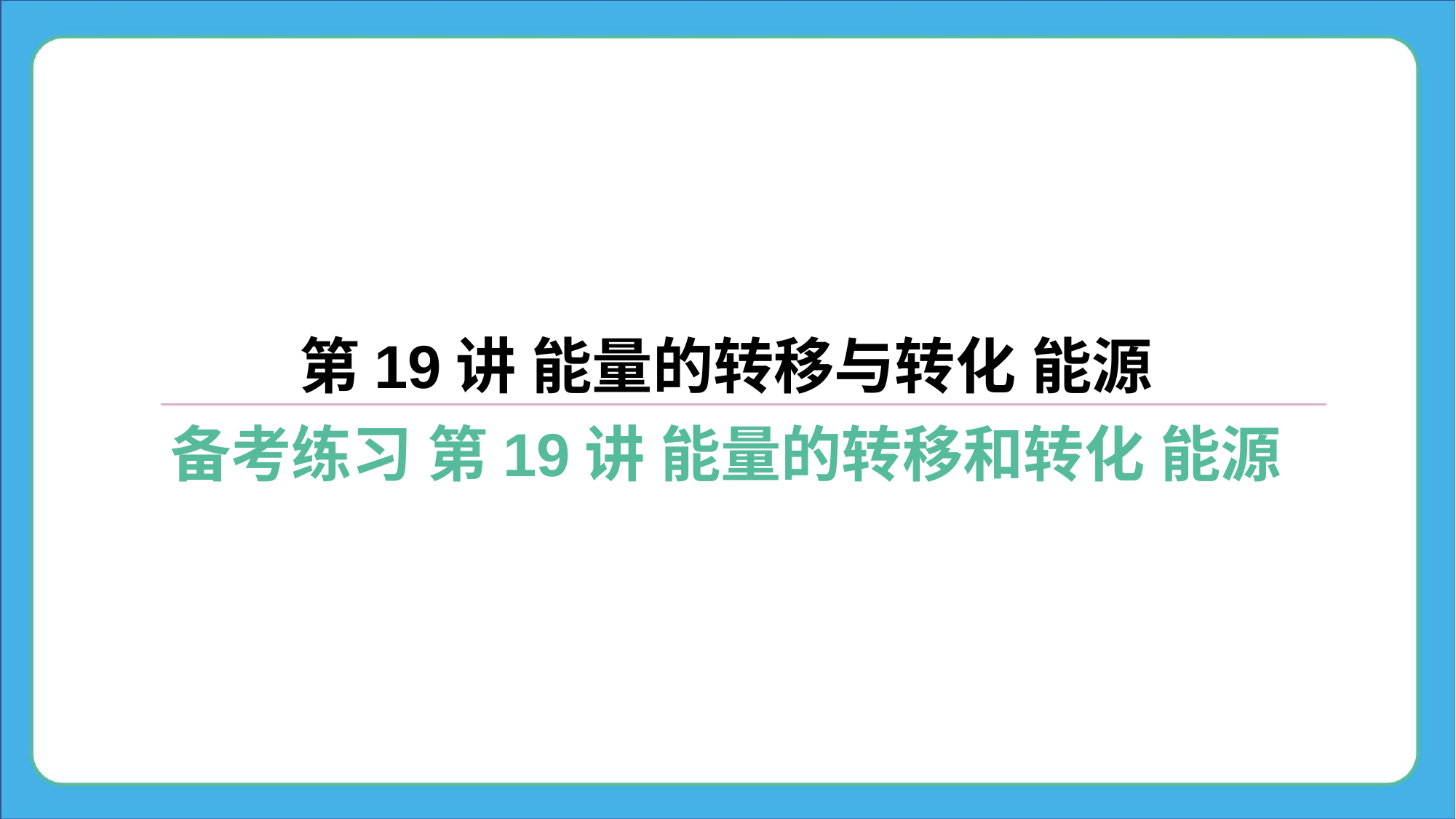

第19讲 能量的转移与转化 能源
备考练习 第19讲 能量的转移和转化 能源